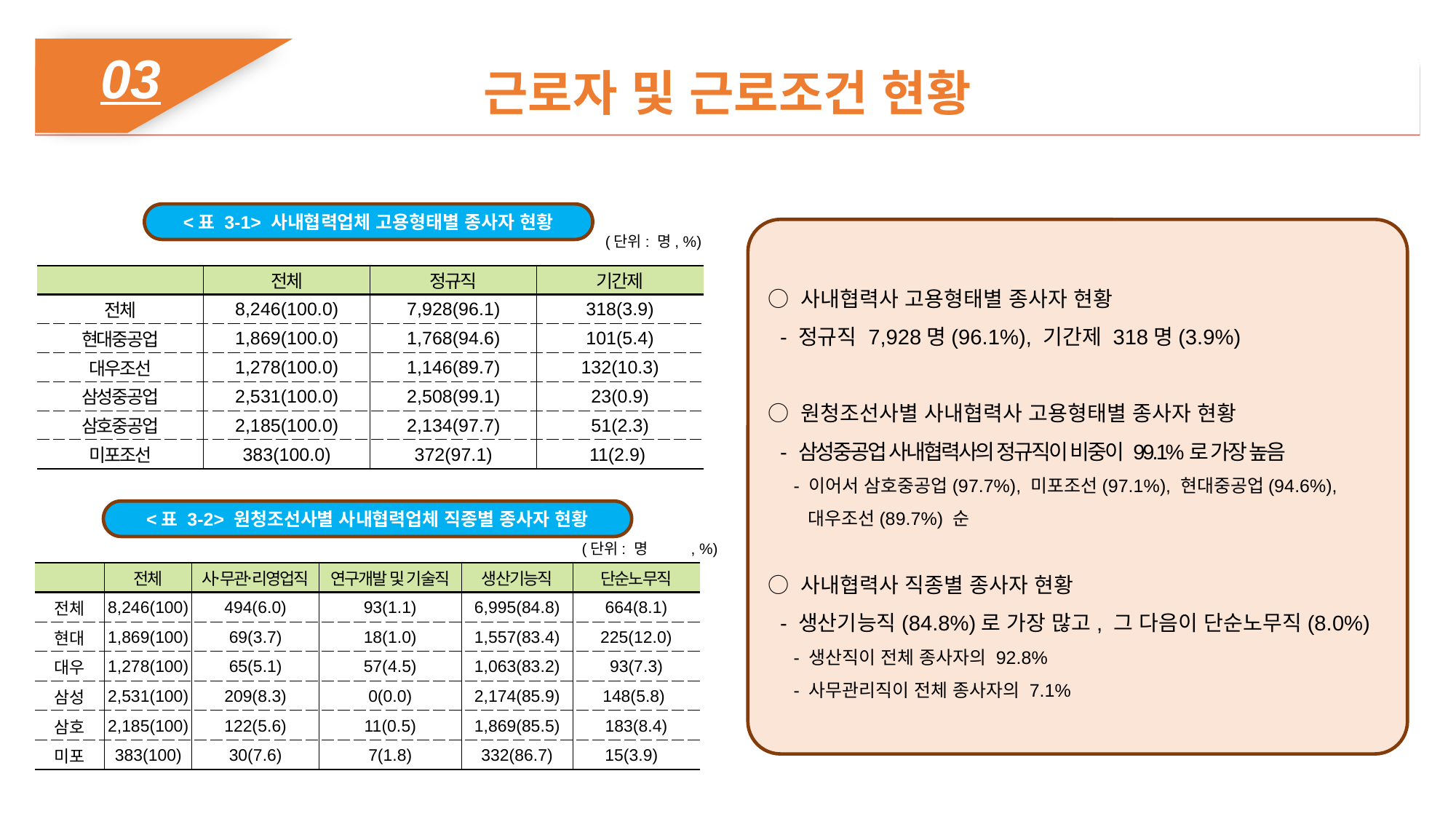

03
근로자 및 근로조건 현황
<표 3-1> 사내협력업체 고용형태별 종사자 현황
○ 사내협력사 고용형태별 종사자 현황
  - 정규직 7,928명(96.1%), 기간제 318명(3.9%)

○ 원청조선사별 사내협력사 고용형태별 종사자 현황
  - 삼성중공업 사내협력사의 정규직이 비중이 99.1%로 가장 높음
     - 이어서 삼호중공업(97.7%), 미포조선(97.1%), 현대중공업(94.6%),
       대우조선(89.7%) 순

○ 사내협력사 직종별 종사자 현황
  - 생산기능직(84.8%)로 가장 많고, 그 다음이 단순노무직(8.0%)
     - 생산직이 전체 종사자의 92.8%
     - 사무관리직이 전체 종사자의 7.1%
(단위: 명, %)
|  | 전체 | 정규직 | 기간제 |
| --- | --- | --- | --- |
| 전체 | 8,246(100.0) | 7,928(96.1) | 318(3.9) |
| 현대중공업 | 1,869(100.0) | 1,768(94.6) | 101(5.4) |
| 대우조선 | 1,278(100.0) | 1,146(89.7) | 132(10.3) |
| 삼성중공업 | 2,531(100.0) | 2,508(99.1) | 23(0.9) |
| 삼호중공업 | 2,185(100.0) | 2,134(97.7) | 51(2.3) |
| 미포조선 | 383(100.0) | 372(97.1) | 11(2.9) |
<표 3-2> 원청조선사별 사내협력업체 직종별 종사자 현황
(단위: 명	, %)
|  | 전체 | 사무〮관리〮영업직 | 연구개발 및 기술직 | 생산기능직 | 단순노무직 |
| --- | --- | --- | --- | --- | --- |
| 전체 | 8,246(100) | 494(6.0) | 93(1.1) | 6,995(84.8) | 664(8.1) |
| 현대 | 1,869(100) | 69(3.7) | 18(1.0) | 1,557(83.4) | 225(12.0) |
| 대우 | 1,278(100) | 65(5.1) | 57(4.5) | 1,063(83.2) | 93(7.3) |
| 삼성 | 2,531(100) | 209(8.3) | 0(0.0) | 2,174(85.9) | 148(5.8) |
| 삼호 | 2,185(100) | 122(5.6) | 11(0.5) | 1,869(85.5) | 183(8.4) |
| 미포 | 383(100) | 30(7.6) | 7(1.8) | 332(86.7) | 15(3.9) |